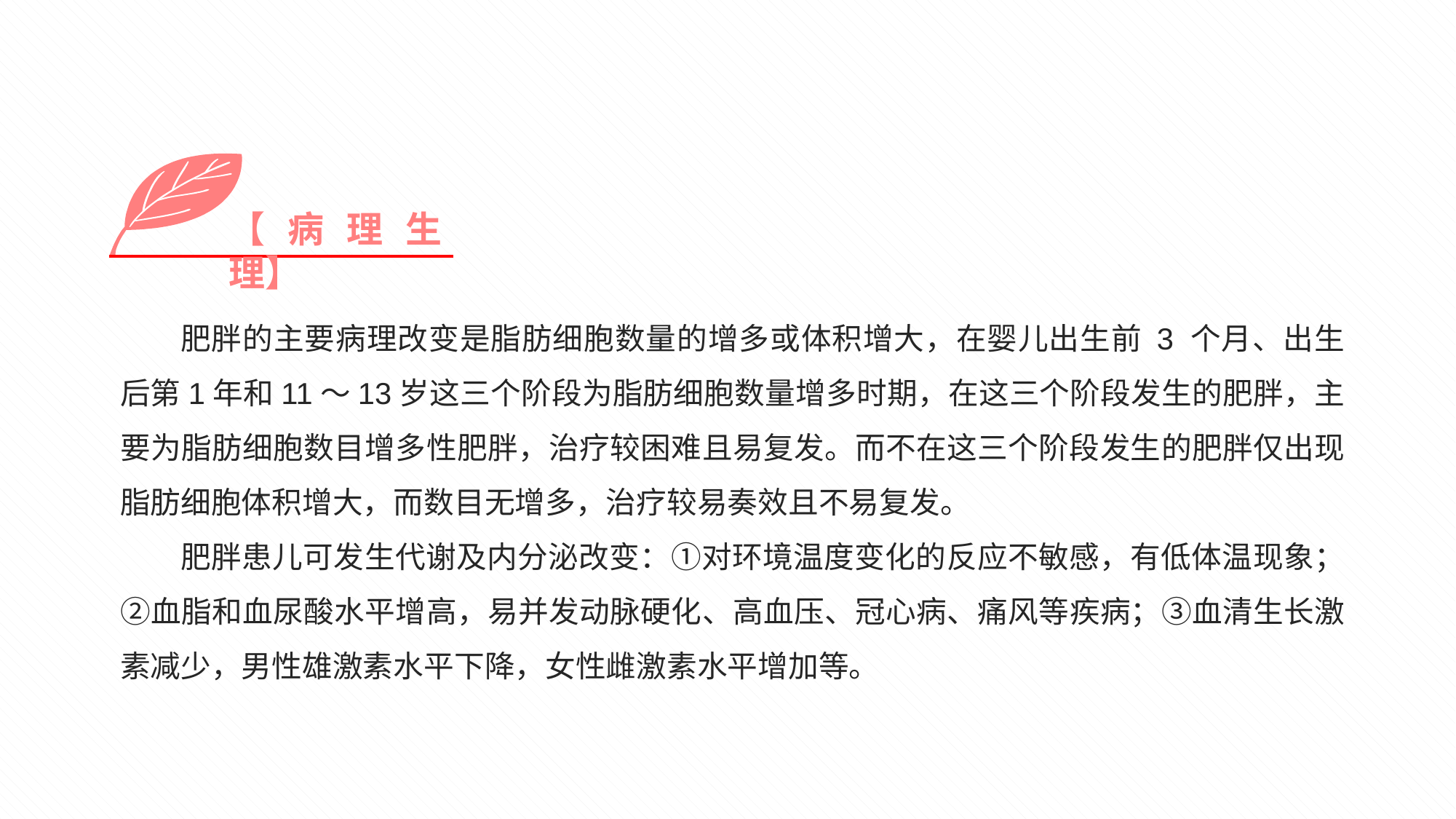

【病理生理】
肥胖的主要病理改变是脂肪细胞数量的增多或体积增大，在婴儿出生前 3 个月、出生后第1年和11～13岁这三个阶段为脂肪细胞数量增多时期，在这三个阶段发生的肥胖，主要为脂肪细胞数目增多性肥胖，治疗较困难且易复发。而不在这三个阶段发生的肥胖仅出现脂肪细胞体积增大，而数目无增多，治疗较易奏效且不易复发。
肥胖患儿可发生代谢及内分泌改变：①对环境温度变化的反应不敏感，有低体温现象；②血脂和血尿酸水平增高，易并发动脉硬化、高血压、冠心病、痛风等疾病；③血清生长激素减少，男性雄激素水平下降，女性雌激素水平增加等。